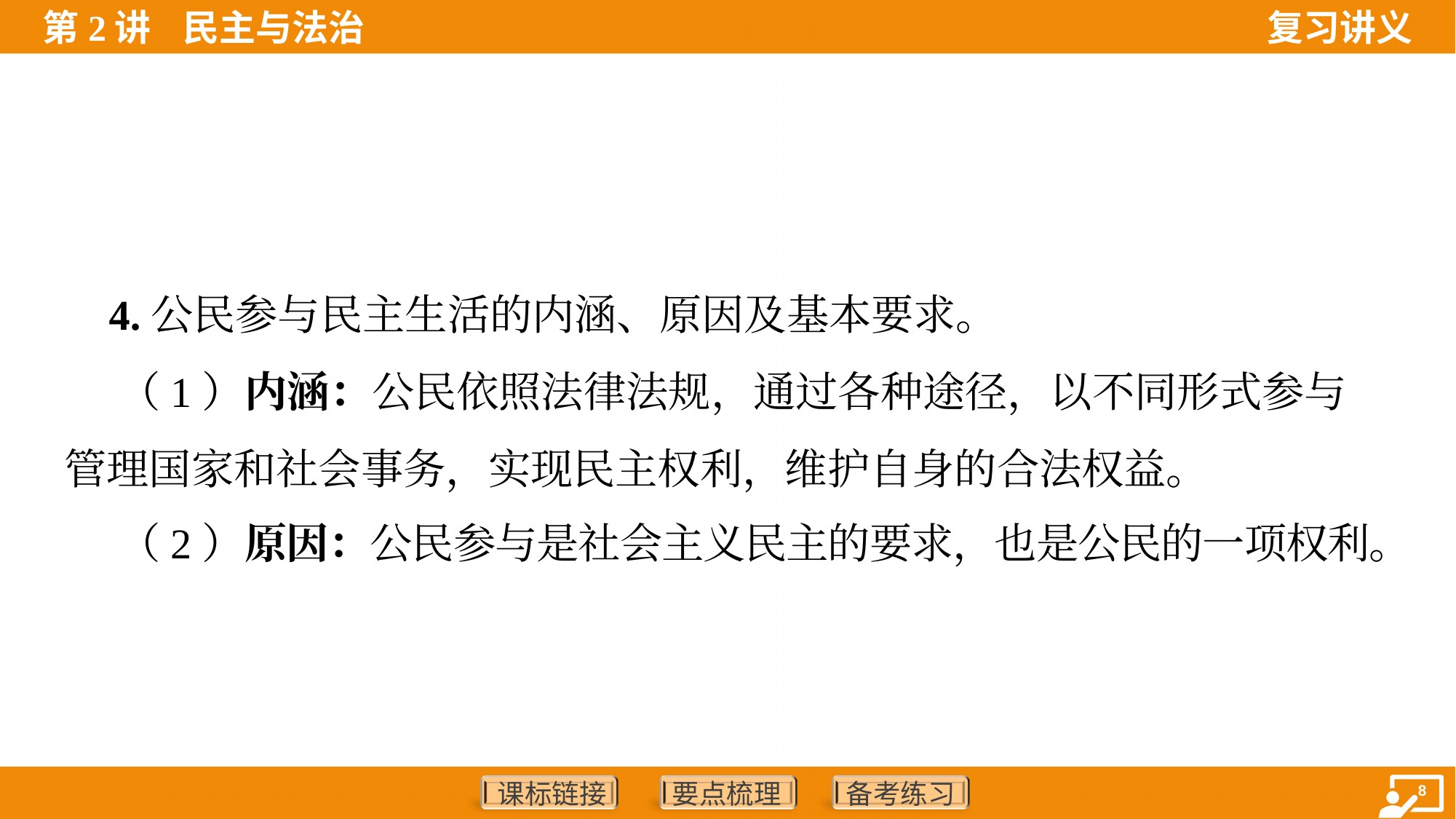

4.公民参与民主生活的内涵、原因及基本要求。
    （1）内涵：公民依照法律法规，通过各种途径，以不同形式参与
管理国家和社会事务，实现民主权利，维护自身的合法权益。
    （2）原因：公民参与是社会主义民主的要求，也是公民的一项权利。